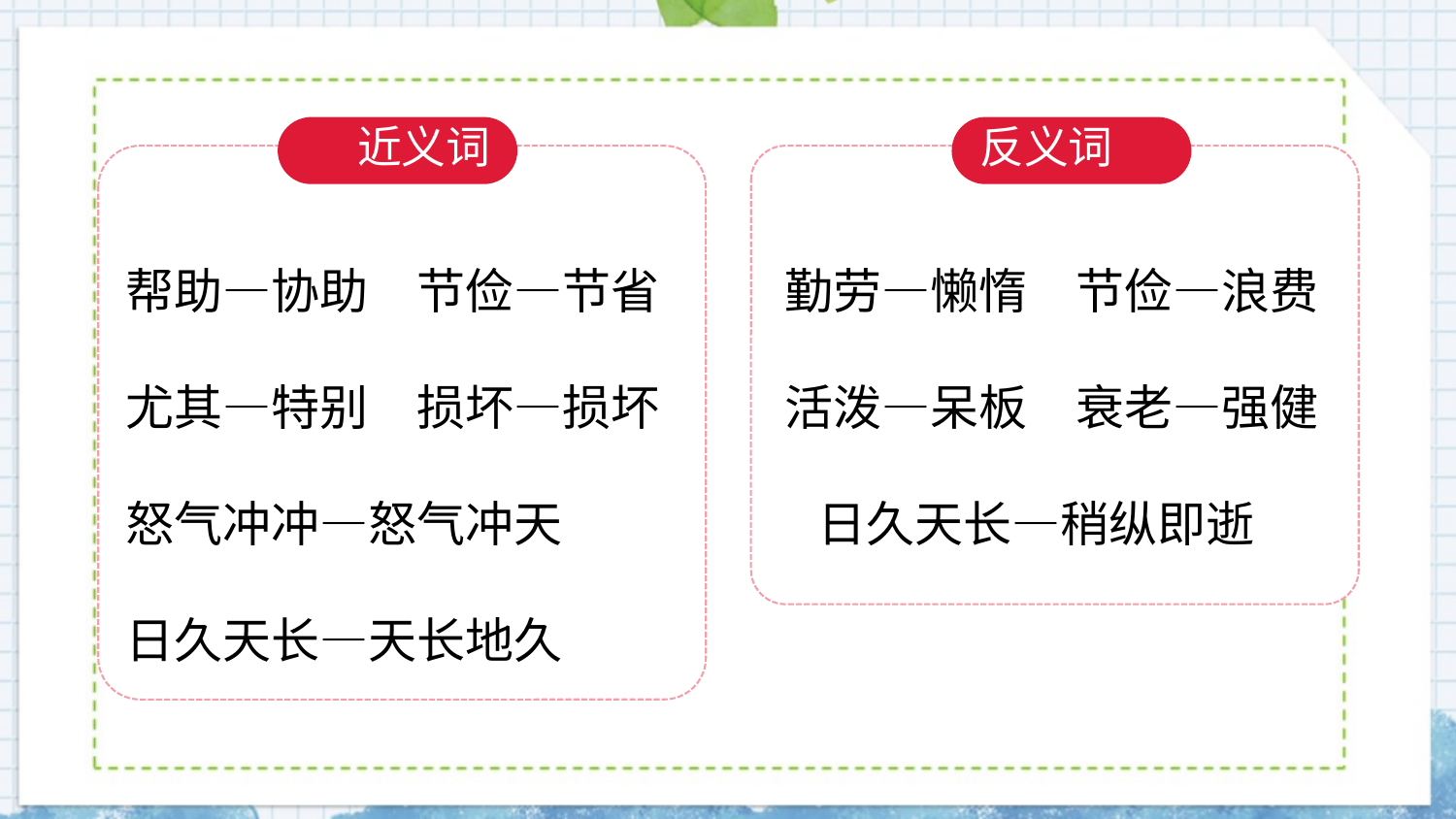

近义词

反义词

帮助—协助　节俭—节省
尤其—特别　损坏—损坏
怒气冲冲—怒气冲天
日久天长—天长地久
勤劳—懒惰　节俭—浪费
活泼—呆板　衰老—强健    日久天长—稍纵即逝